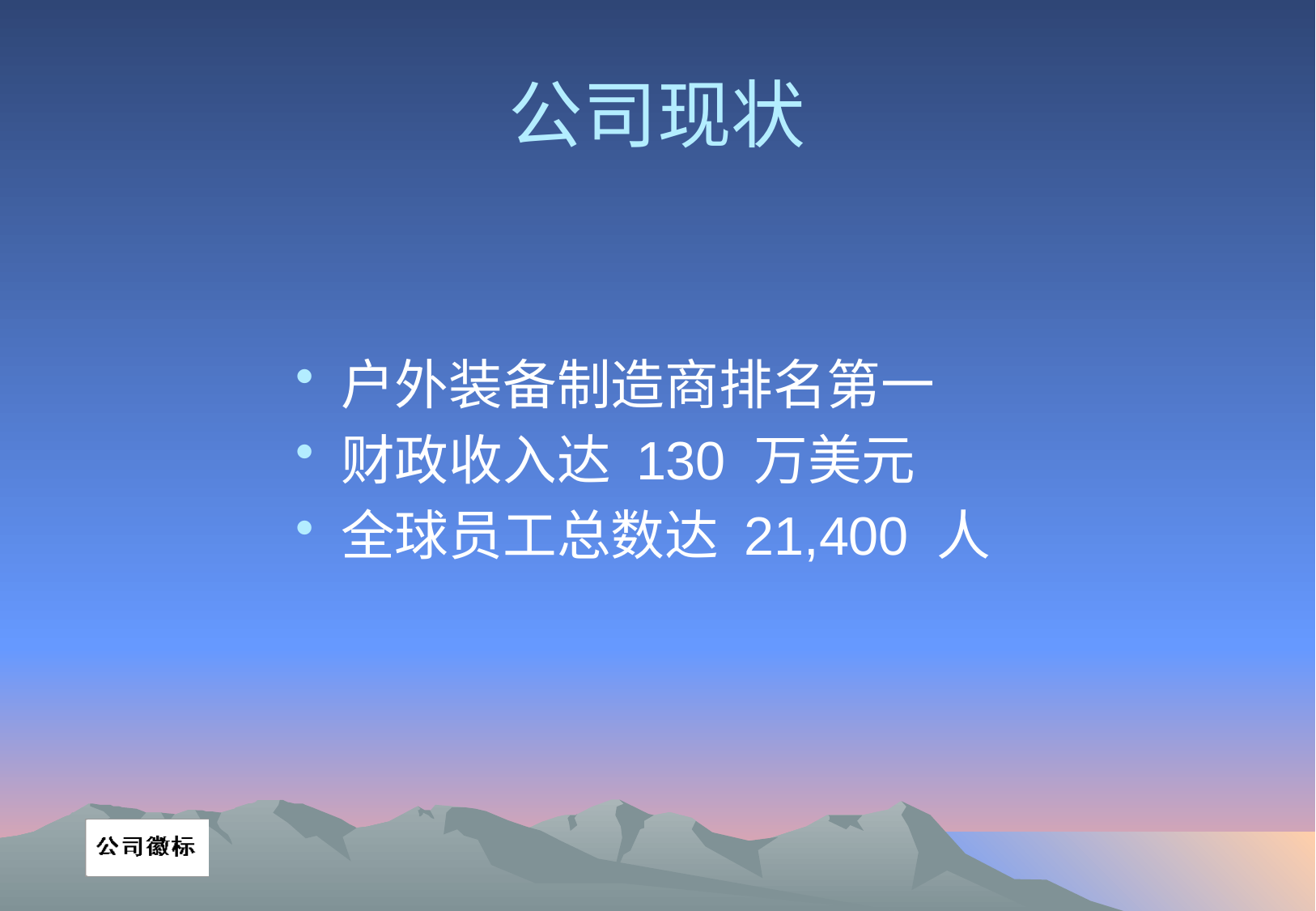

# 公司现状
户外装备制造商排名第一
财政收入达 130 万美元
全球员工总数达 21,400 人